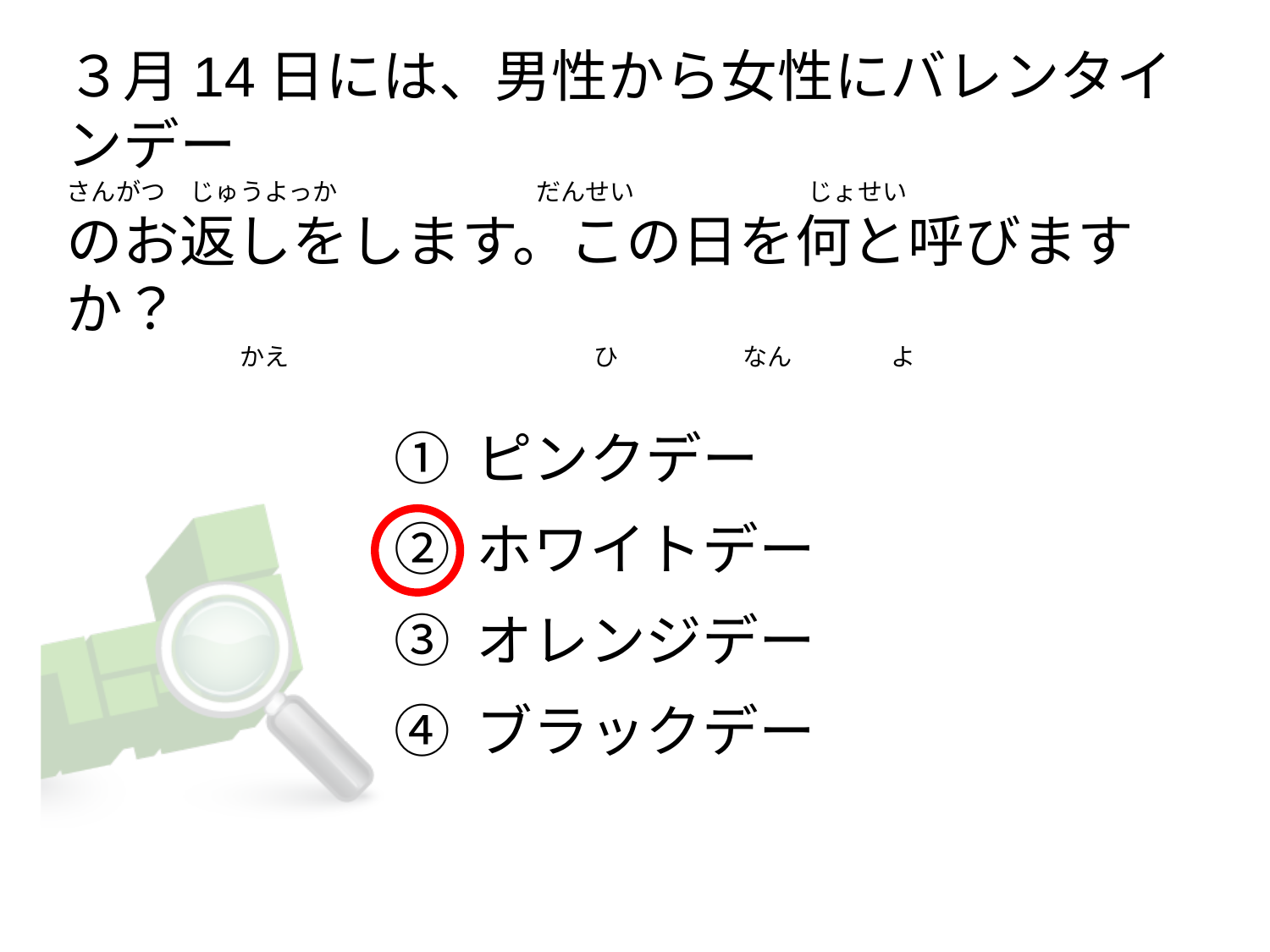

# ３月14日には、男性から女性にバレンタインデー さんがつ　じゅうよっか　　　　　　　　だんせい　　　　　　　じょせい のお返しをします。この日を何と呼びますか？ 　　　　　　　かえ                                                   　ひ　　　　　なん　　　　よ
① ピンクデー
② ホワイトデー
③ オレンジデー
④ ブラックデー